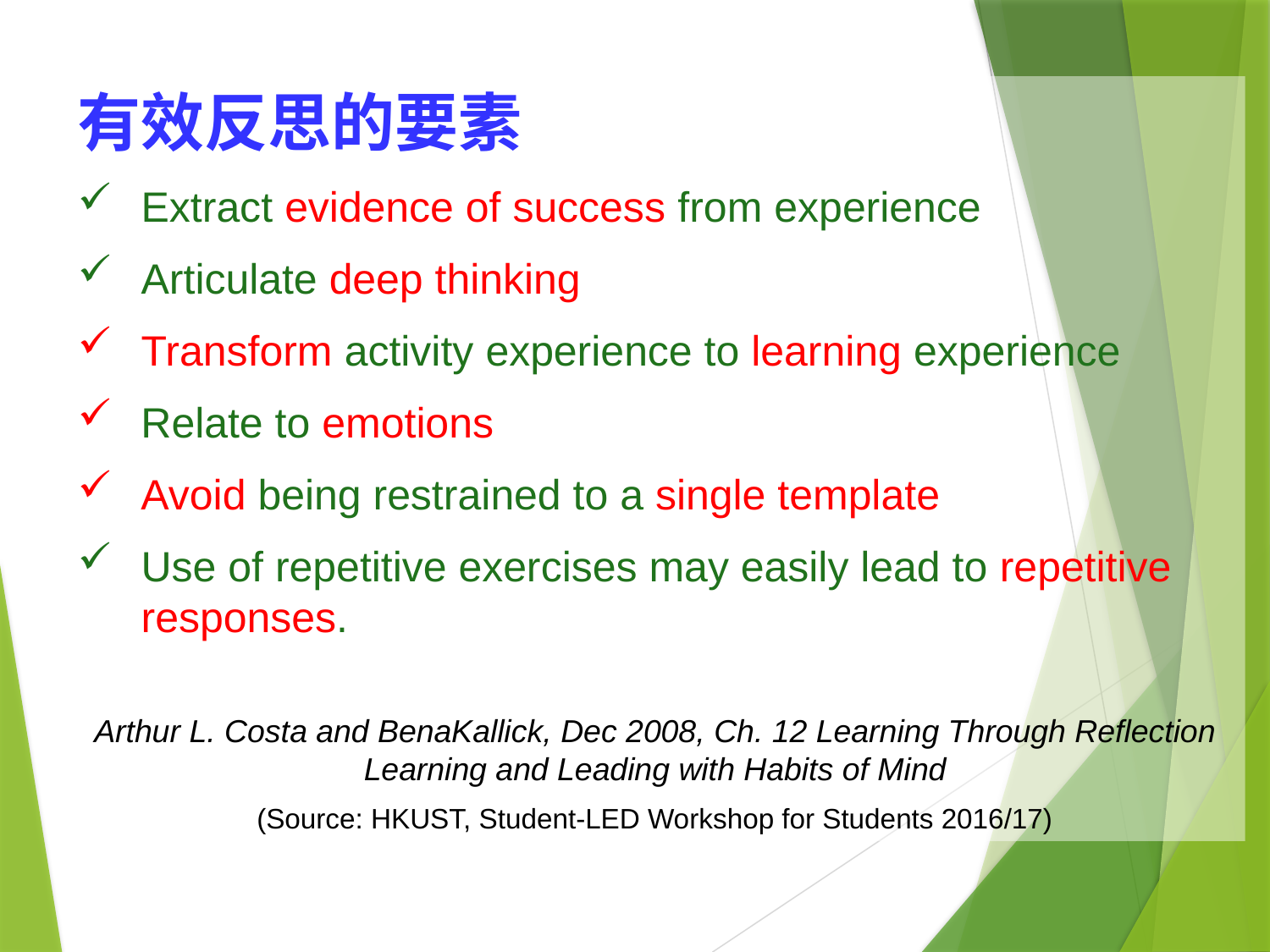

有效反思的要素
Extract evidence of success from experience
Articulate deep thinking
Transform activity experience to learning experience
  Relate to emotions
  Avoid being restrained to a single template
Use of repetitive exercises may easily lead to repetitive responses.

Arthur L. Costa and BenaKallick, Dec 2008, Ch. 12 Learning Through Reflection Learning and Leading with Habits of Mind
(Source: HKUST, Student-LED Workshop for Students 2016/17)